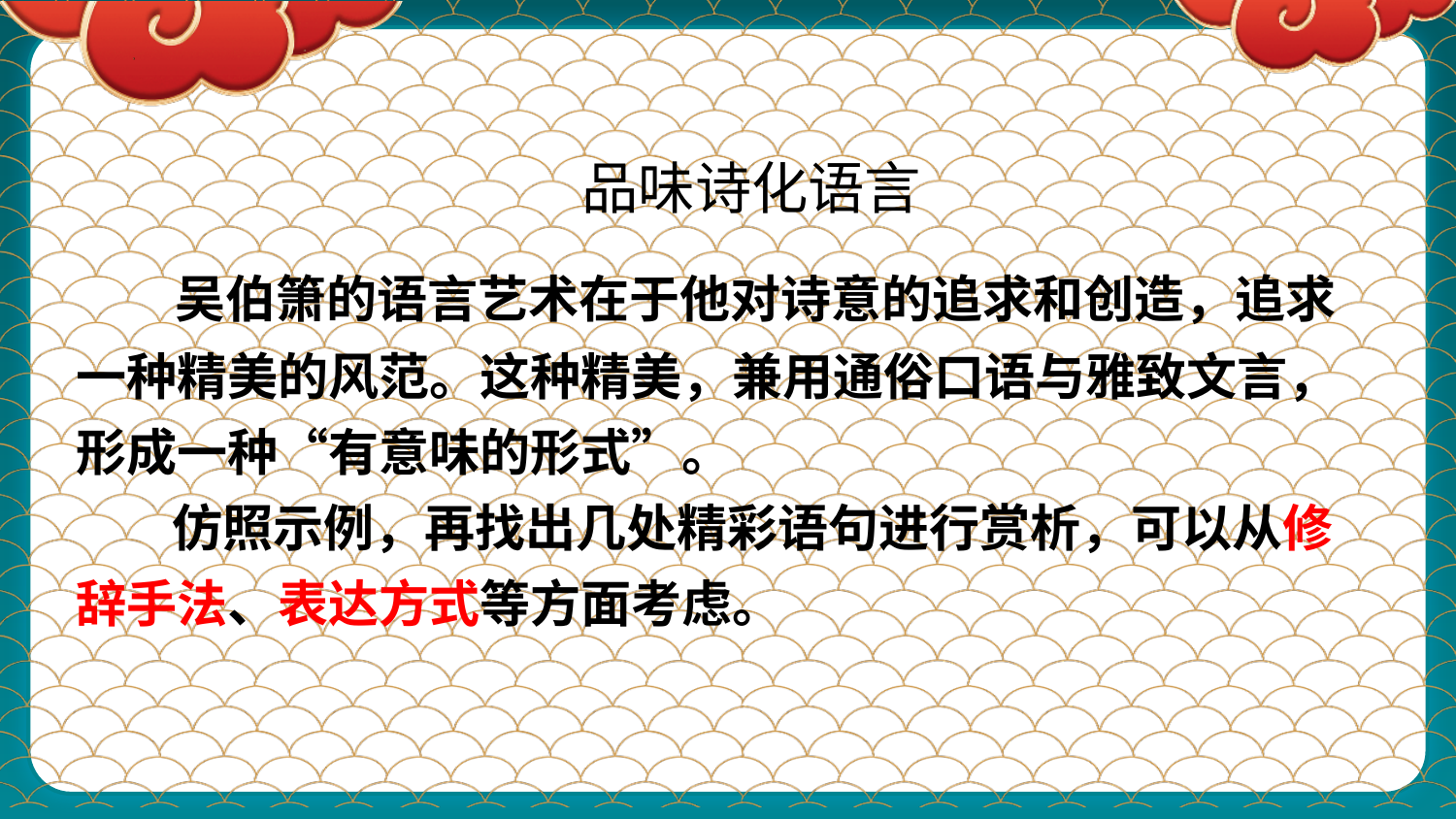

品味诗化语言
 吴伯箫的语言艺术在于他对诗意的追求和创造，追求一种精美的风范。这种精美，兼用通俗口语与雅致文言，形成一种“有意味的形式”。
 仿照示例，再找出几处精彩语句进行赏析，可以从修辞手法、表达方式等方面考虑。